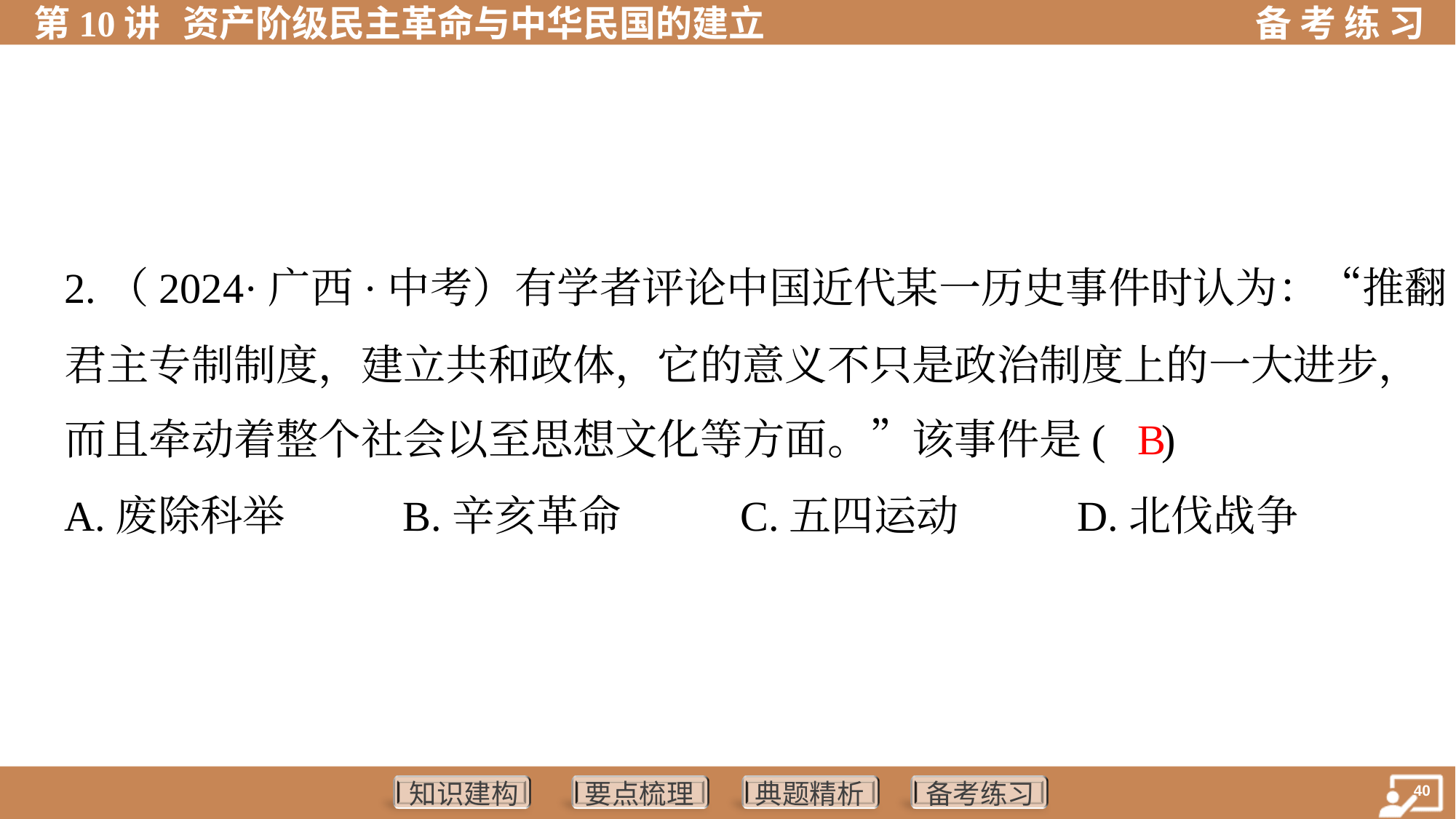

2.（2024·广西·中考）有学者评论中国近代某一历史事件时认为：“推翻
君主专制制度，建立共和政体，它的意义不只是政治制度上的一大进步，
而且牵动着整个社会以至思想文化等方面。”该事件是(     )
B
A.废除科举	B.辛亥革命	C.五四运动	D.北伐战争